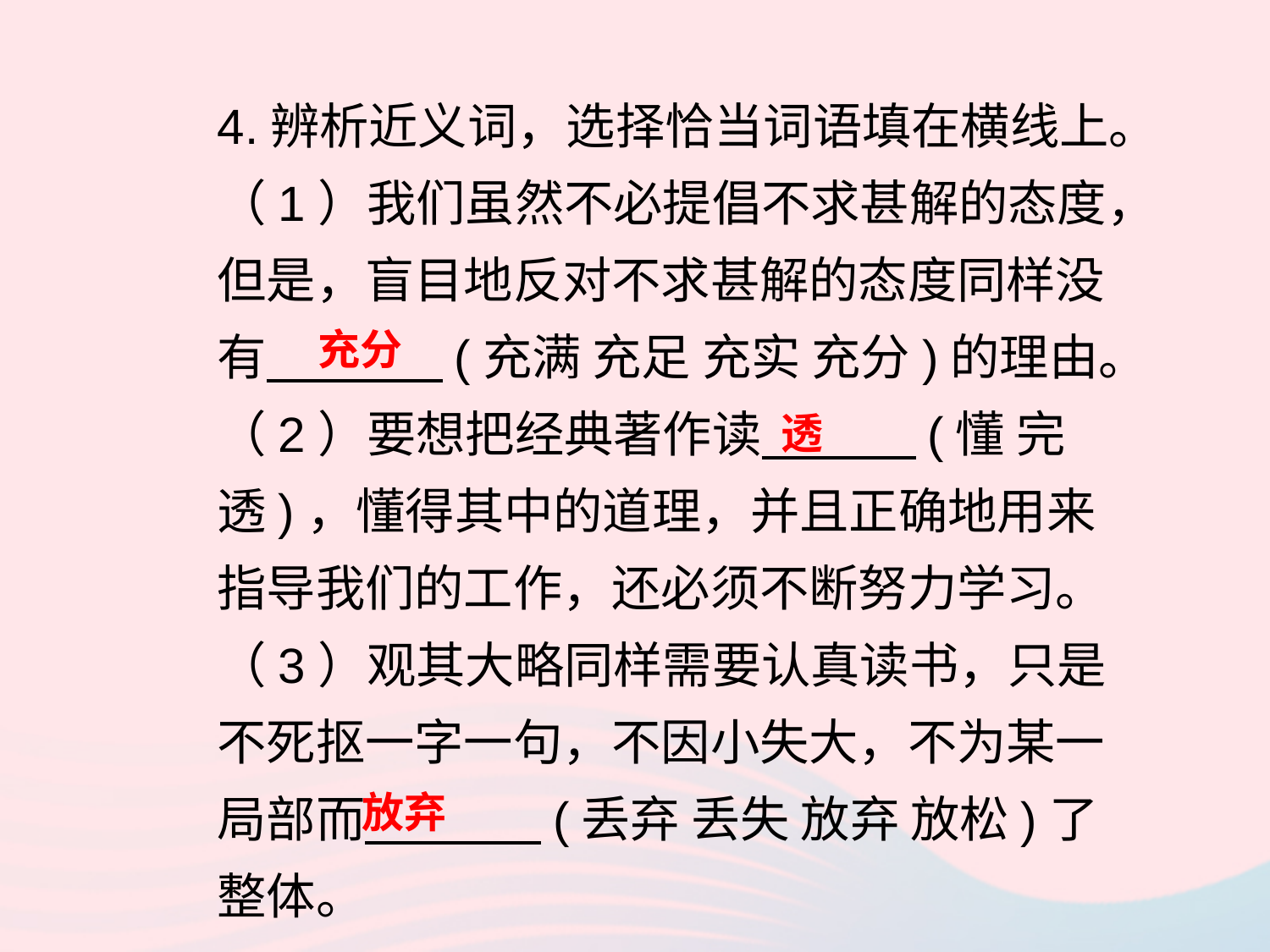

4.辨析近义词，选择恰当词语填在横线上。
（1）我们虽然不必提倡不求甚解的态度，但是，盲目地反对不求甚解的态度同样没有                (充满 充足 充实 充分)的理由。
（2）要想把经典著作读              (懂 完 透)，懂得其中的道理，并且正确地用来指导我们的工作，还必须不断努力学习。
（3）观其大略同样需要认真读书，只是不死抠一字一句，不因小失大，不为某一局部而                (丢弃 丢失 放弃 放松)了整体。
充分
透
放弃